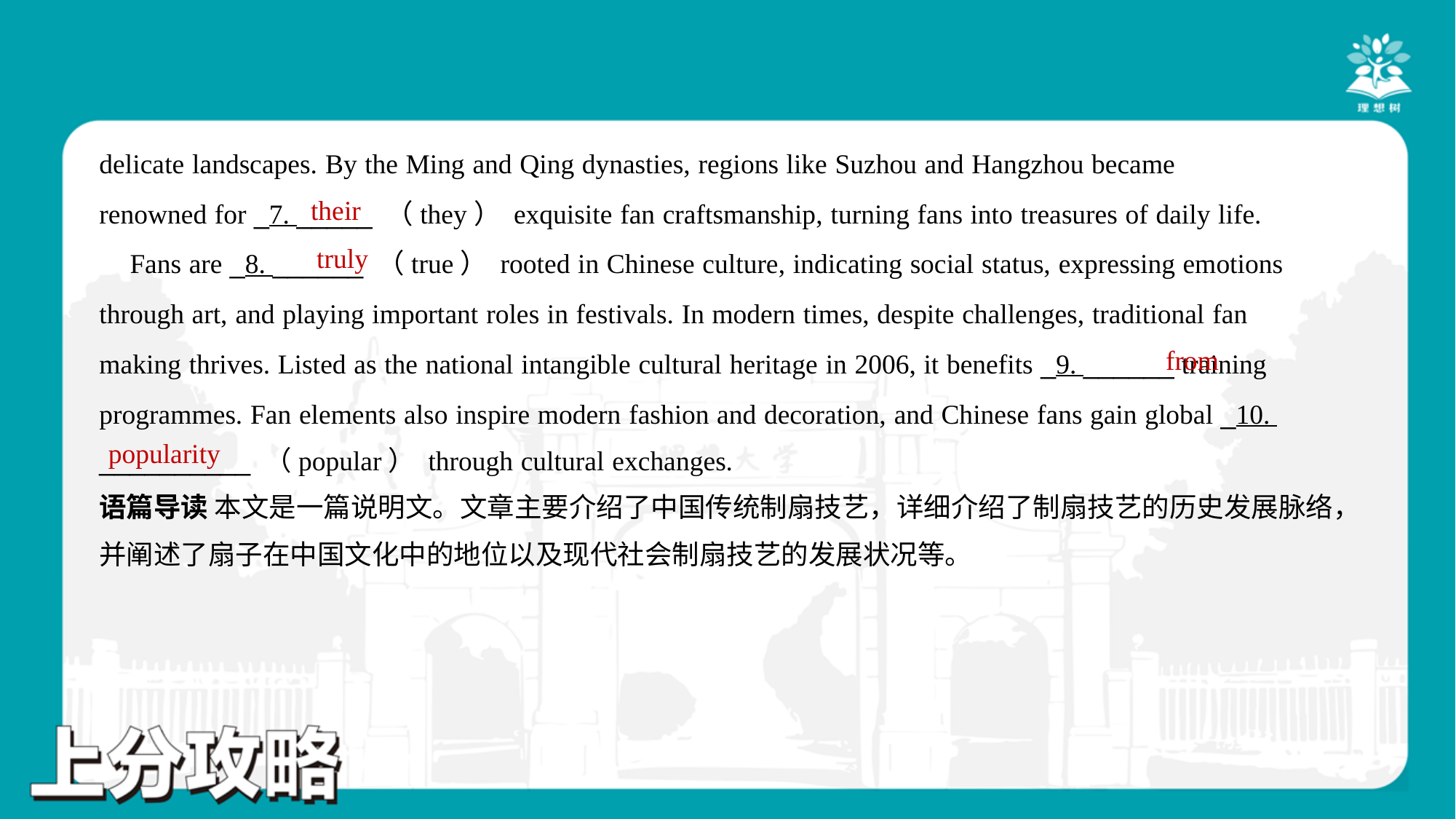

delicate landscapes. By the Ming and Qing dynasties, regions like Suzhou and Hangzhou became
renowned for _7. _____ （they） exquisite fan craftsmanship, turning fans into treasures of daily life.
    Fans are _8. ______ （true） rooted in Chinese culture, indicating social status, expressing emotions
through art, and playing important roles in festivals. In modern times, despite challenges, traditional fan
making thrives. Listed as the national intangible cultural heritage in 2006, it benefits _9. ______ training
programmes. Fan elements also inspire modern fashion and decoration, and Chinese fans gain global _10.
__________ （popular） through cultural exchanges.#1.1.3
their
truly
from
popularity
语篇导读 本文是一篇说明文。文章主要介绍了中国传统制扇技艺，详细介绍了制扇技艺的历史发展脉络，
并阐述了扇子在中国文化中的地位以及现代社会制扇技艺的发展状况等。